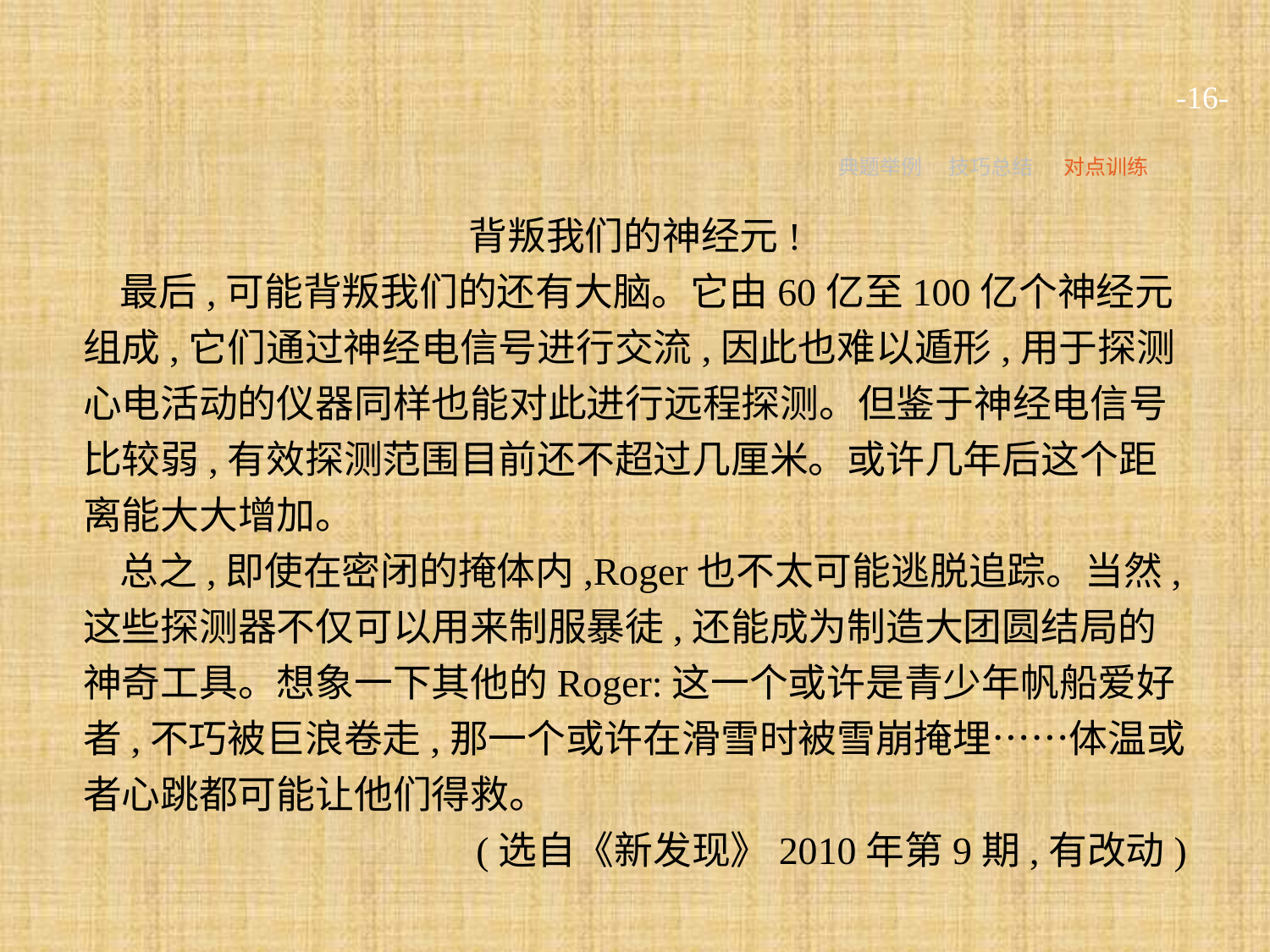

-16-
典题举例
技巧总结
对点训练
背叛我们的神经元!
最后,可能背叛我们的还有大脑。它由60亿至100亿个神经元组成,它们通过神经电信号进行交流,因此也难以遁形,用于探测心电活动的仪器同样也能对此进行远程探测。但鉴于神经电信号比较弱,有效探测范围目前还不超过几厘米。或许几年后这个距离能大大增加。
总之,即使在密闭的掩体内,Roger也不太可能逃脱追踪。当然,这些探测器不仅可以用来制服暴徒,还能成为制造大团圆结局的神奇工具。想象一下其他的Roger:这一个或许是青少年帆船爱好者,不巧被巨浪卷走,那一个或许在滑雪时被雪崩掩埋……体温或者心跳都可能让他们得救。
(选自《新发现》2010年第9期,有改动)